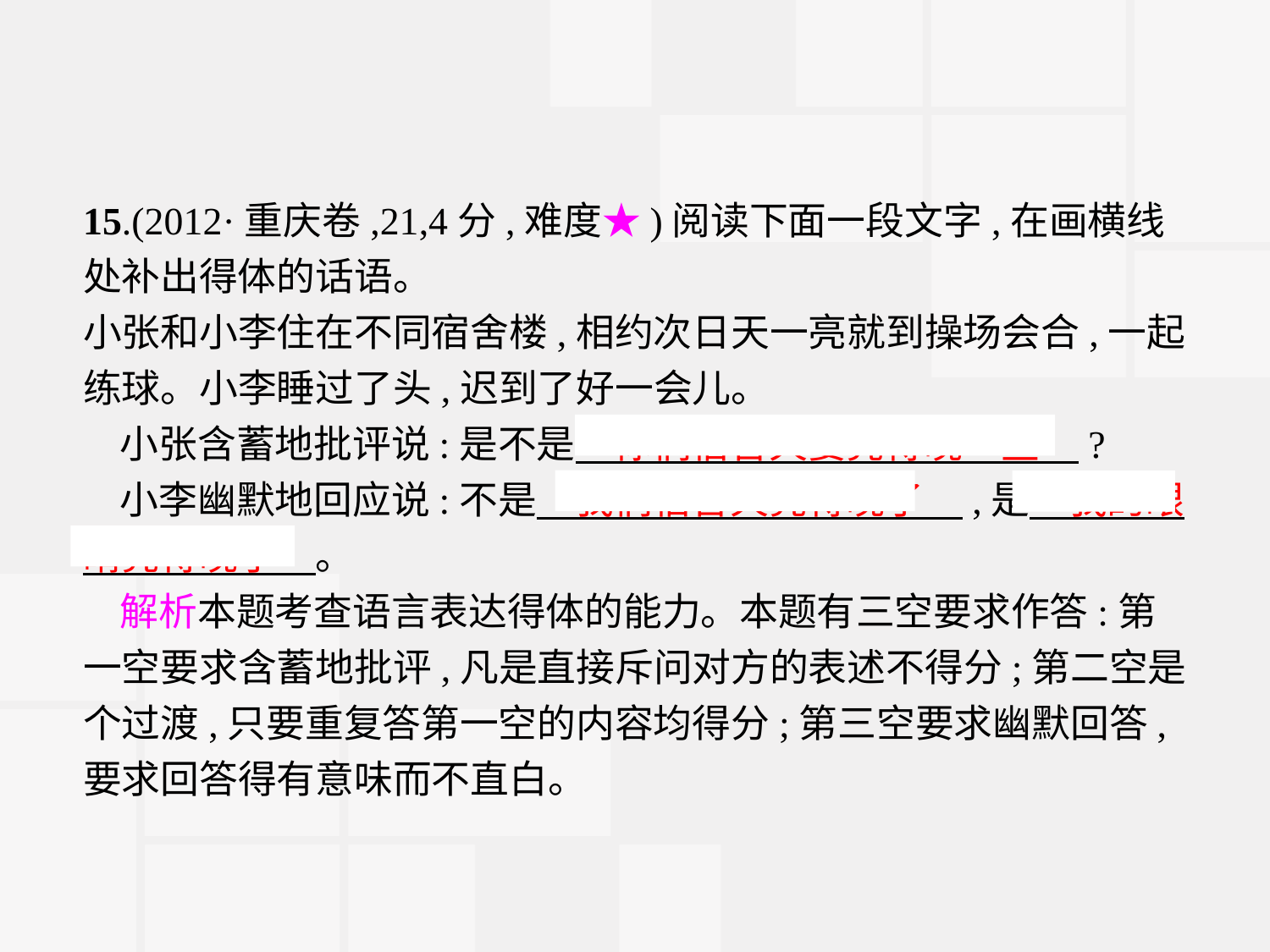

15.(2012·重庆卷,21,4分,难度★)阅读下面一段文字,在画横线处补出得体的话语。
小张和小李住在不同宿舍楼,相约次日天一亮就到操场会合,一起练球。小李睡过了头,迟到了好一会儿。
小张含蓄地批评说:是不是　你们宿舍天要亮得晚一些　?
小李幽默地回应说:不是　我们宿舍天亮得晚了　,是　我的眼睛亮得晚了　。
解析本题考查语言表达得体的能力。本题有三空要求作答:第一空要求含蓄地批评,凡是直接斥问对方的表述不得分;第二空是个过渡,只要重复答第一空的内容均得分;第三空要求幽默回答,要求回答得有意味而不直白。